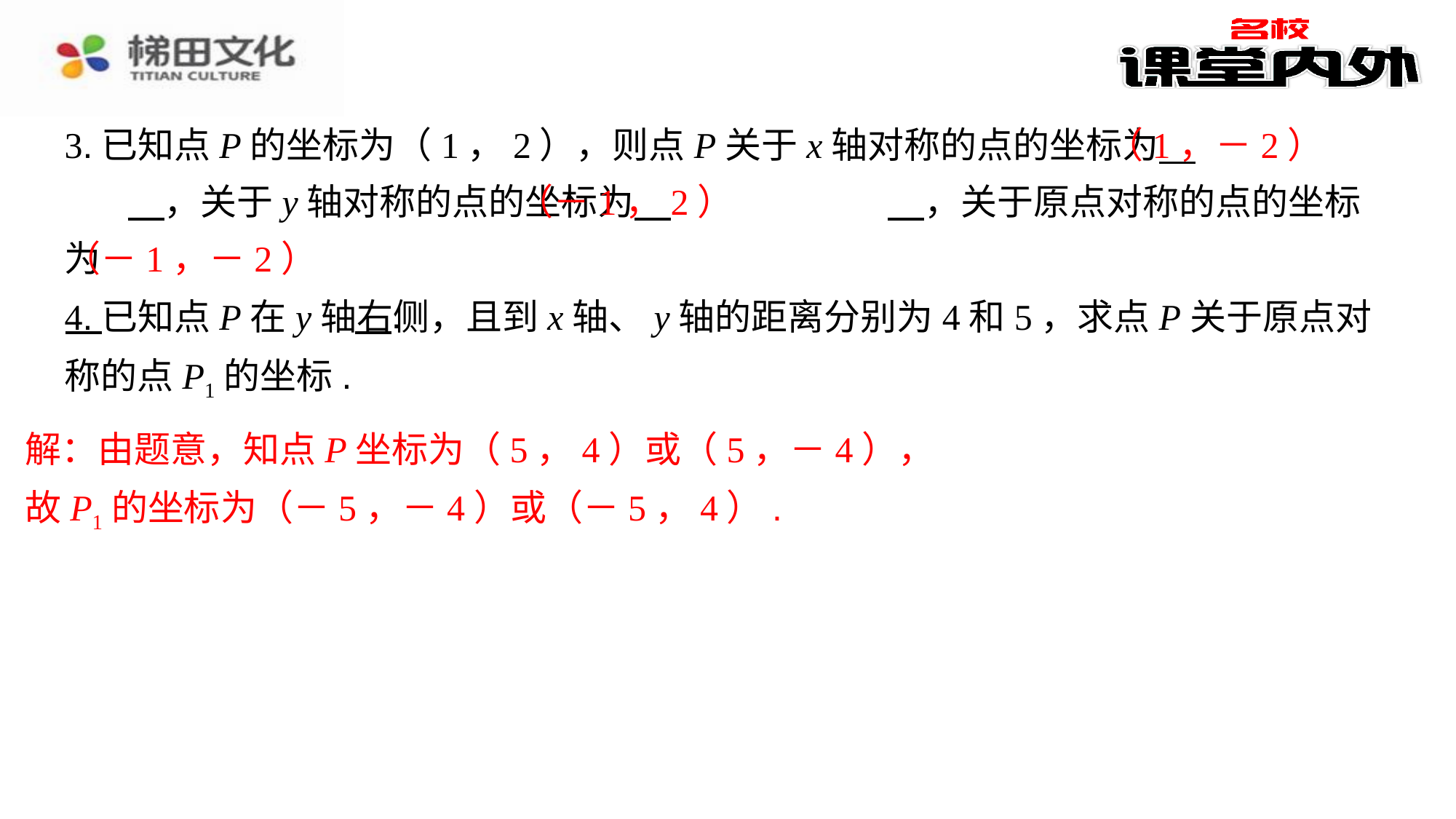

（1，－2）
3.已知点P的坐标为（1，2），则点P关于x轴对称的点的坐标为 　（1，－2）　⁠，关于y轴对称的点的坐标为 　（－1，2）　⁠，关于原点对称的点的坐标为
 　（－1，－2）　⁠.
（－1，2）
（－1，－2）
4.已知点P在y轴右侧，且到x轴、y轴的距离分别为4和5，求点P关于原点对称的点P1的坐标.
解：由题意，知点P坐标为（5，4）或（5，－4），
故P1的坐标为（－5，－4）或（－5，4）.